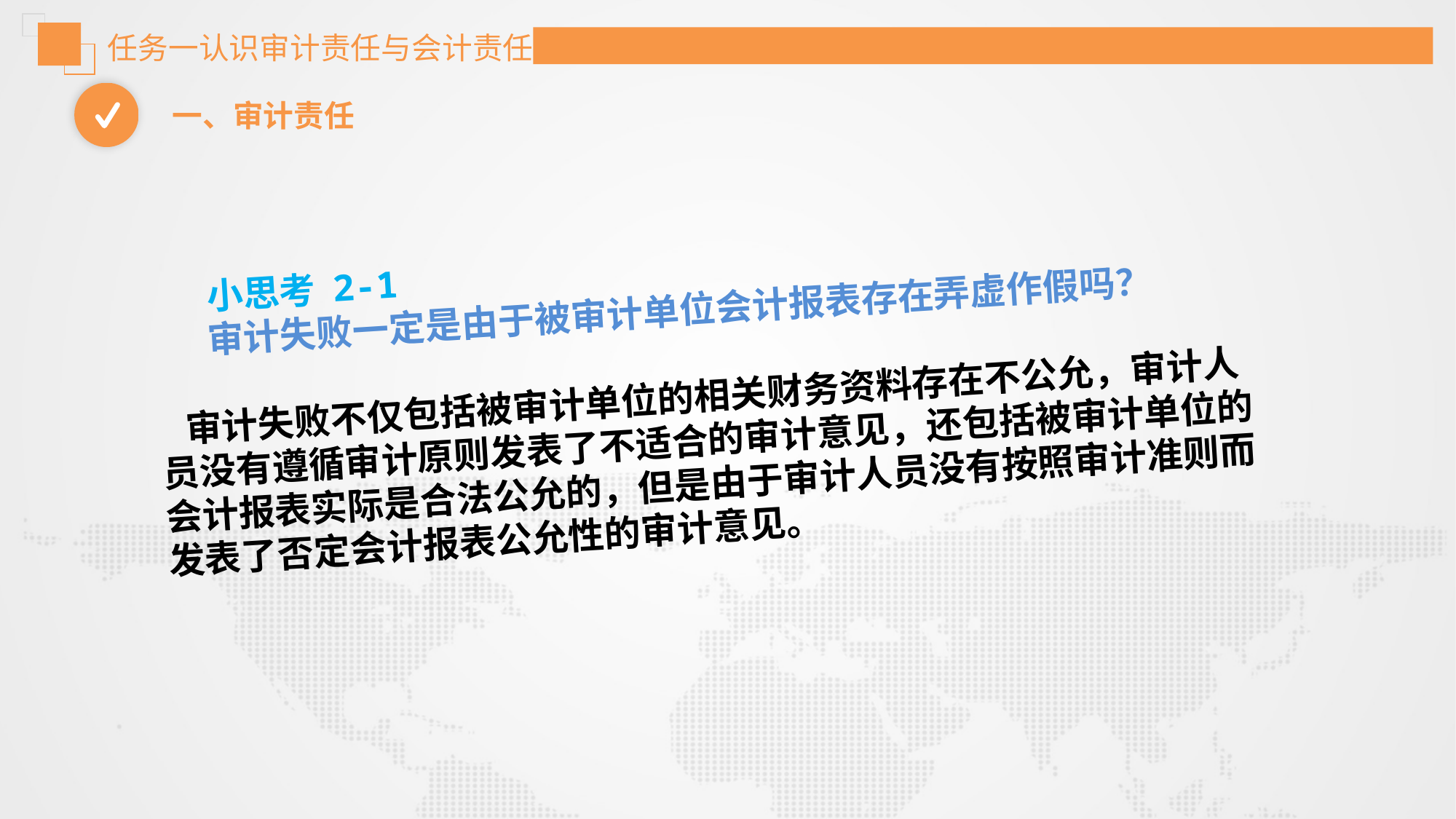

任务一认识审计责任与会计责任

一、审计责任
小思考 2-1
  审计失败一定是由于被审计单位会计报表存在弄虚作假吗？
  审计失败不仅包括被审计单位的相关财务资料存在不公允，审计人员没有遵循审计原则发表了不适合的审计意见，还包括被审计单位的会计报表实际是合法公允的，但是由于审计人员没有按照审计准则而发表了否定会计报表公允性的审计意见。